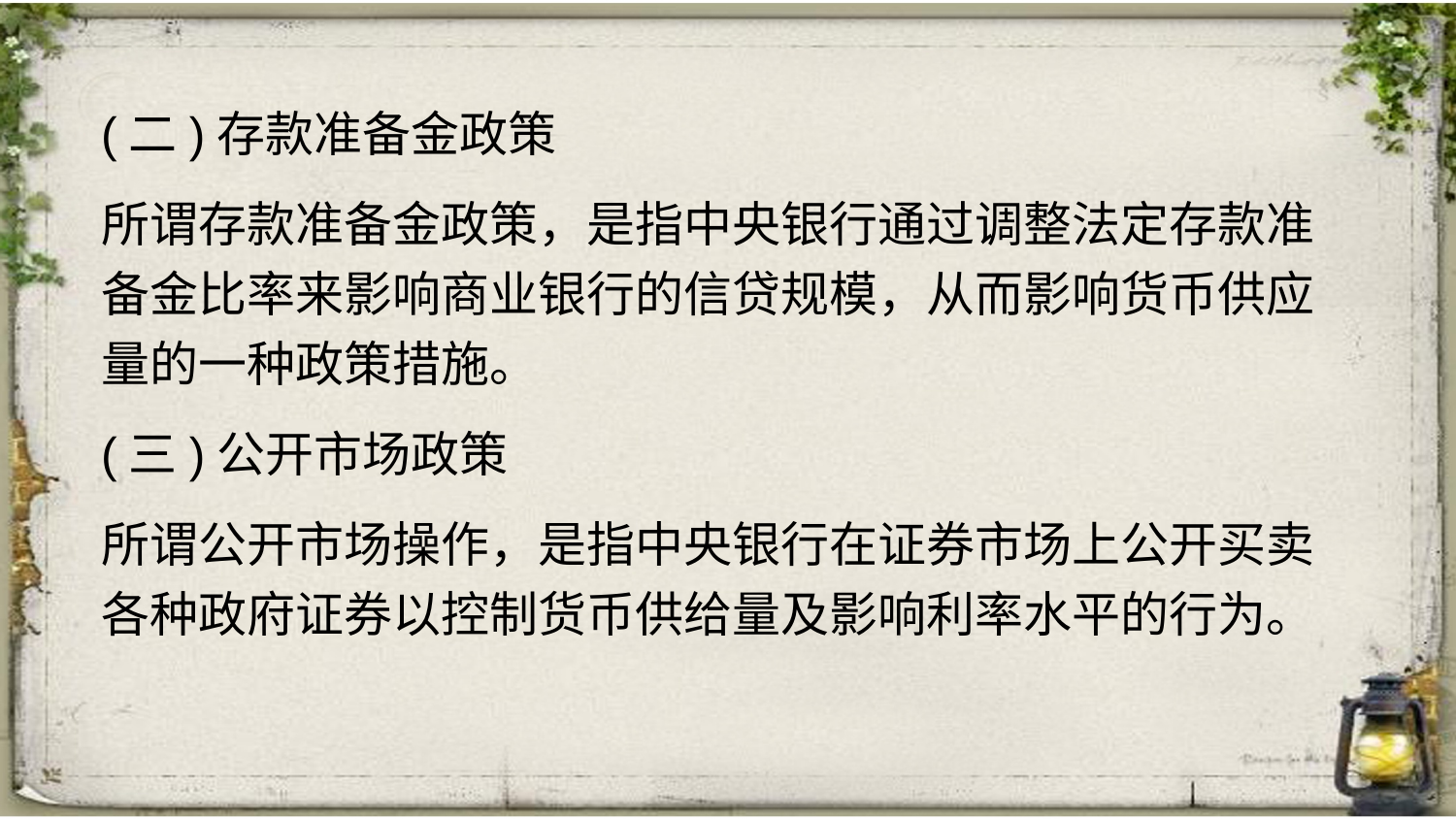

(二)存款准备金政策
所谓存款准备金政策，是指中央银行通过调整法定存款准备金比率来影响商业银行的信贷规模，从而影响货币供应量的一种政策措施。
(三)公开市场政策
所谓公开市场操作，是指中央银行在证券市场上公开买卖各种政府证券以控制货币供给量及影响利率水平的行为。